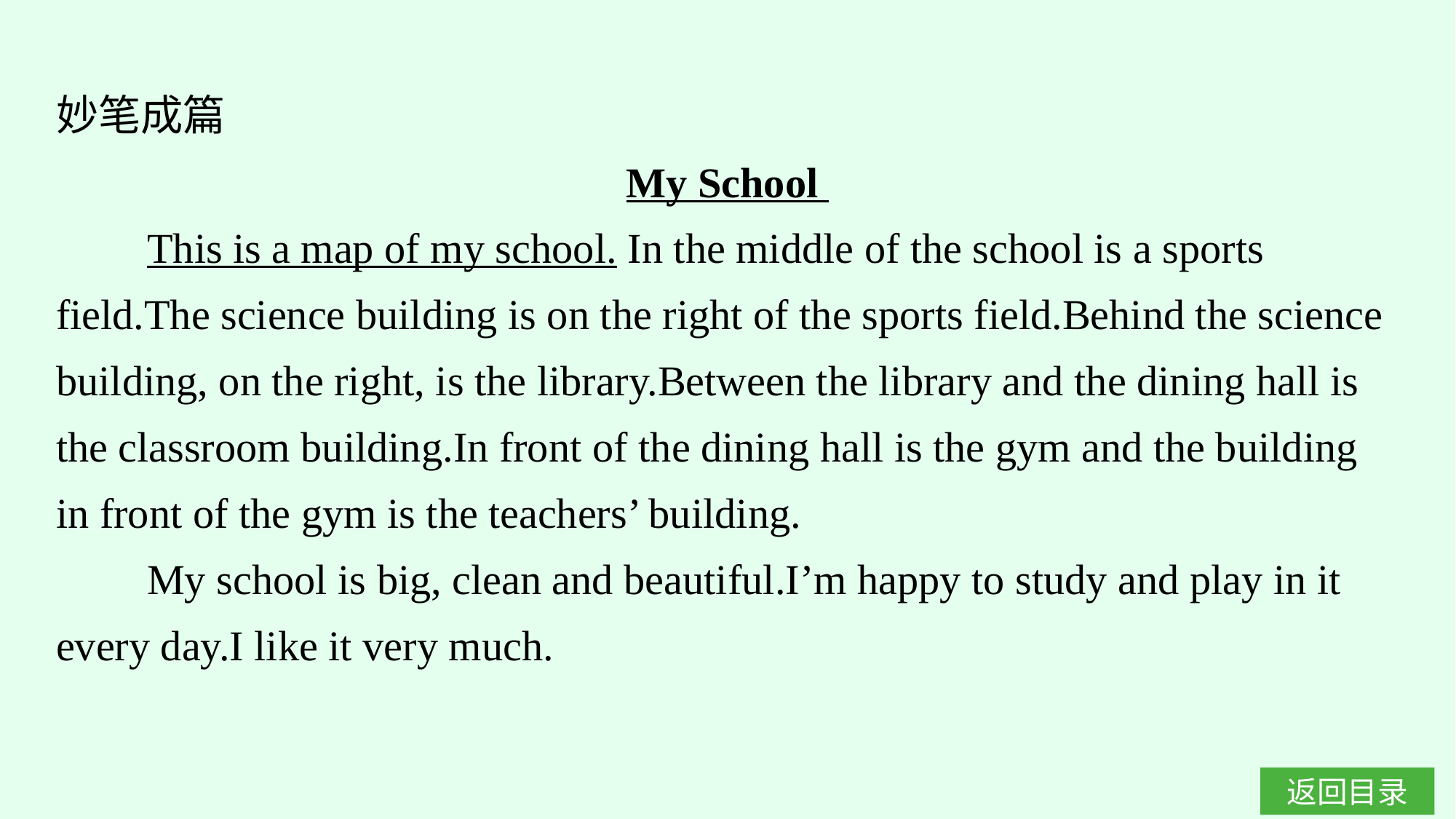

妙笔成篇
My School
This is a map of my school. In the middle of the school is a sports field.The science building is on the right of the sports field.Behind the science building, on the right, is the library.Between the library and the dining hall is the classroom building.In front of the dining hall is the gym and the building in front of the gym is the teachers’ building.
My school is big, clean and beautiful.I’m happy to study and play in it every day.I like it very much.